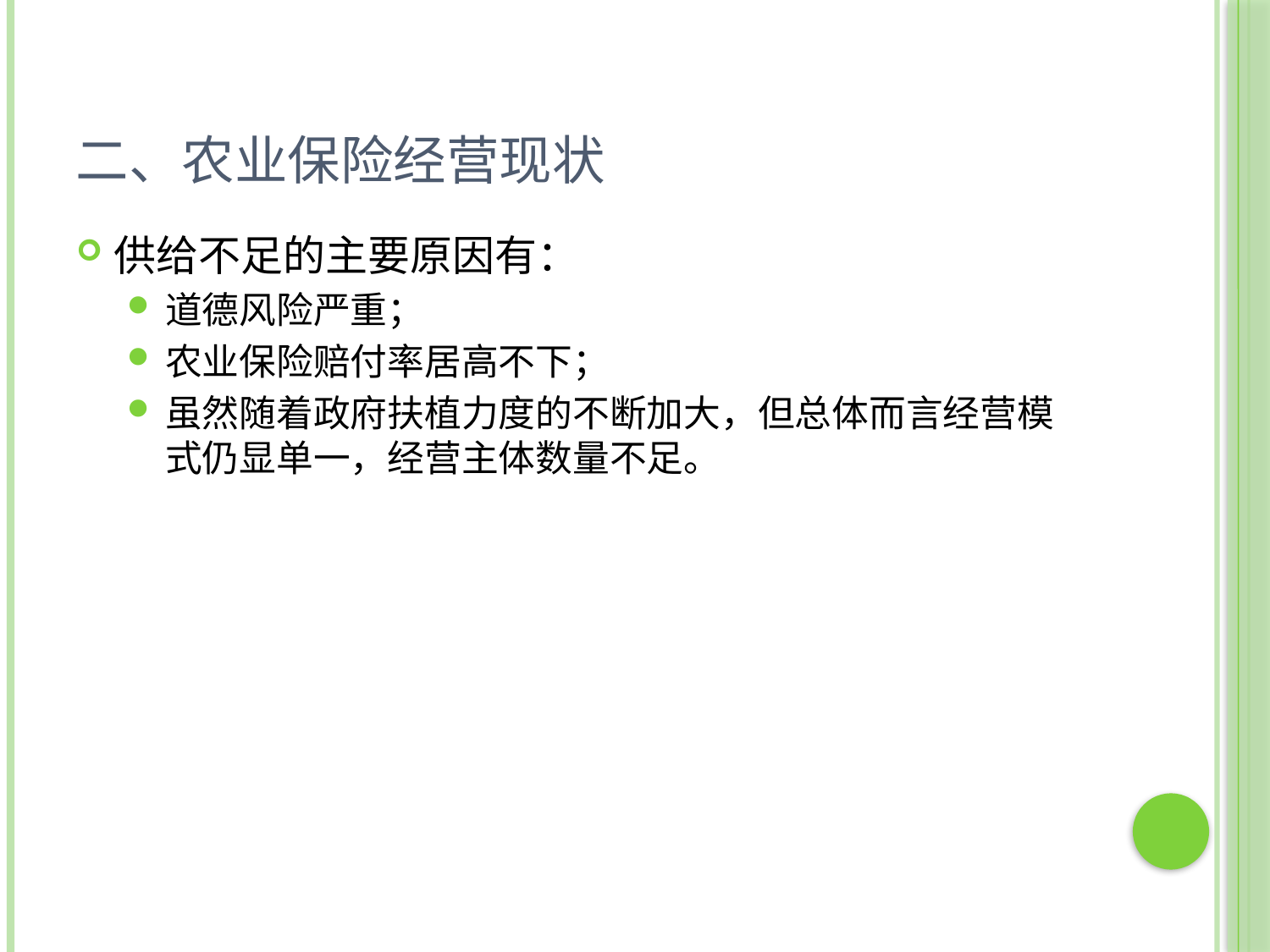

# 二、农业保险经营现状
供给不足的主要原因有：
道德风险严重；
农业保险赔付率居高不下；
虽然随着政府扶植力度的不断加大，但总体而言经营模式仍显单一，经营主体数量不足。